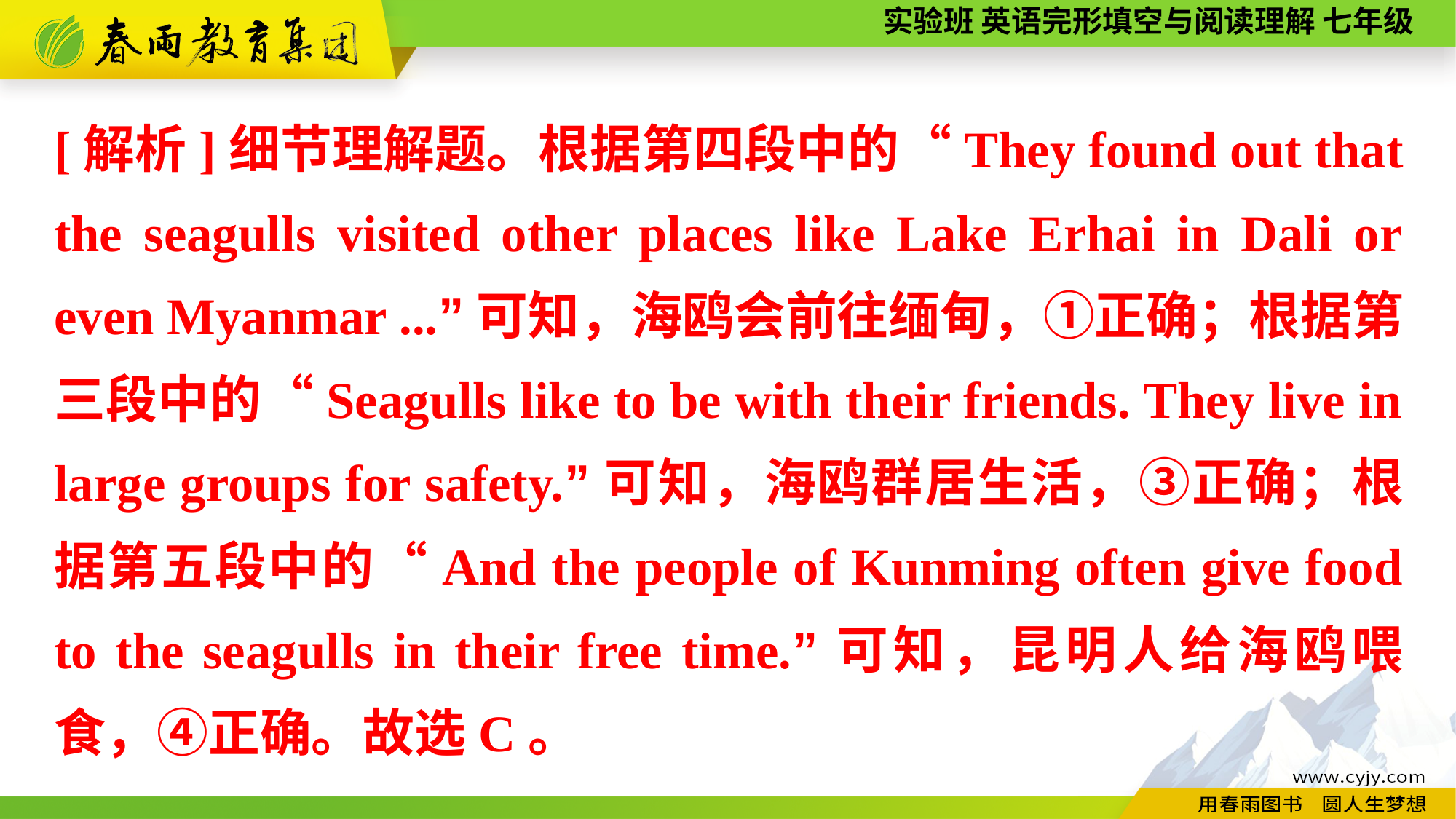

[解析]细节理解题。根据第四段中的“They found out that the seagulls visited other places like Lake Erhai in Dali or even Myanmar ...”可知，海鸥会前往缅甸，①正确；根据第三段中的“Seagulls like to be with their friends. They live in large groups for safety.”可知，海鸥群居生活，③正确；根据第五段中的“And the people of Kunming often give food to the seagulls in their free time.”可知，昆明人给海鸥喂食，④正确。故选C。